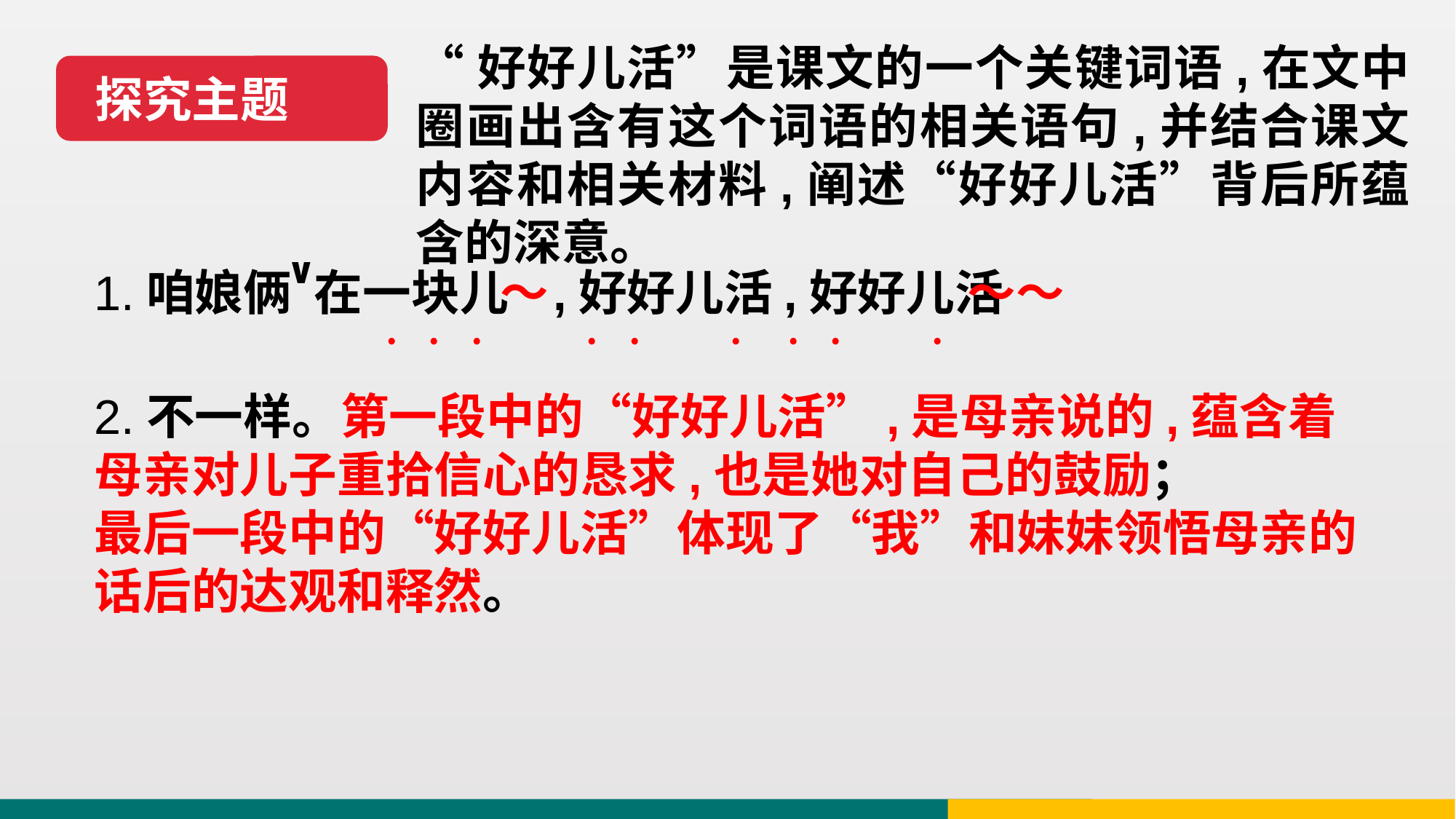

“好好儿活”是课文的一个关键词语,在文中圈画出含有这个词语的相关语句,并结合课文内容和相关材料,阐述“好好儿活”背后所蕴含的深意。

探究主题
∨
1.咱娘俩  在一块儿   ,好好儿活,好好儿活
～
～～
﹒﹒﹒
﹒﹒     ﹒
﹒﹒     ﹒
2.不一样。第一段中的“好好儿活”,是母亲说的,蕴含着母亲对儿子重拾信心的恳求,也是她对自己的鼓励；
最后一段中的“好好儿活”体现了“我”和妹妹领悟母亲的话后的达观和释然。